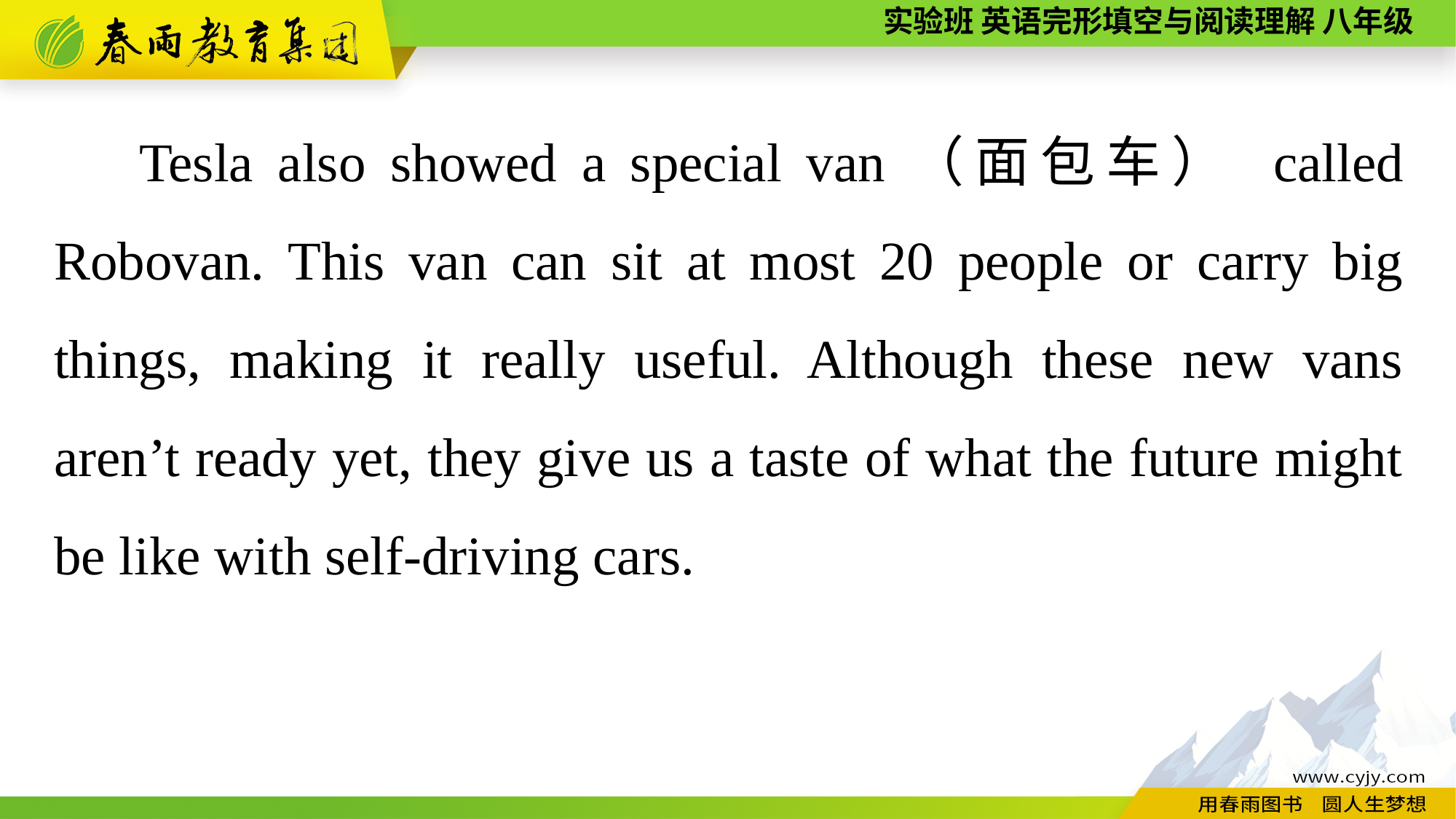

Tesla also showed a special van（面包车） called Robovan. This van can sit at most 20 people or carry big things, making it really useful. Although these new vans aren’t ready yet, they give us a taste of what the future might be like with self-driving cars.